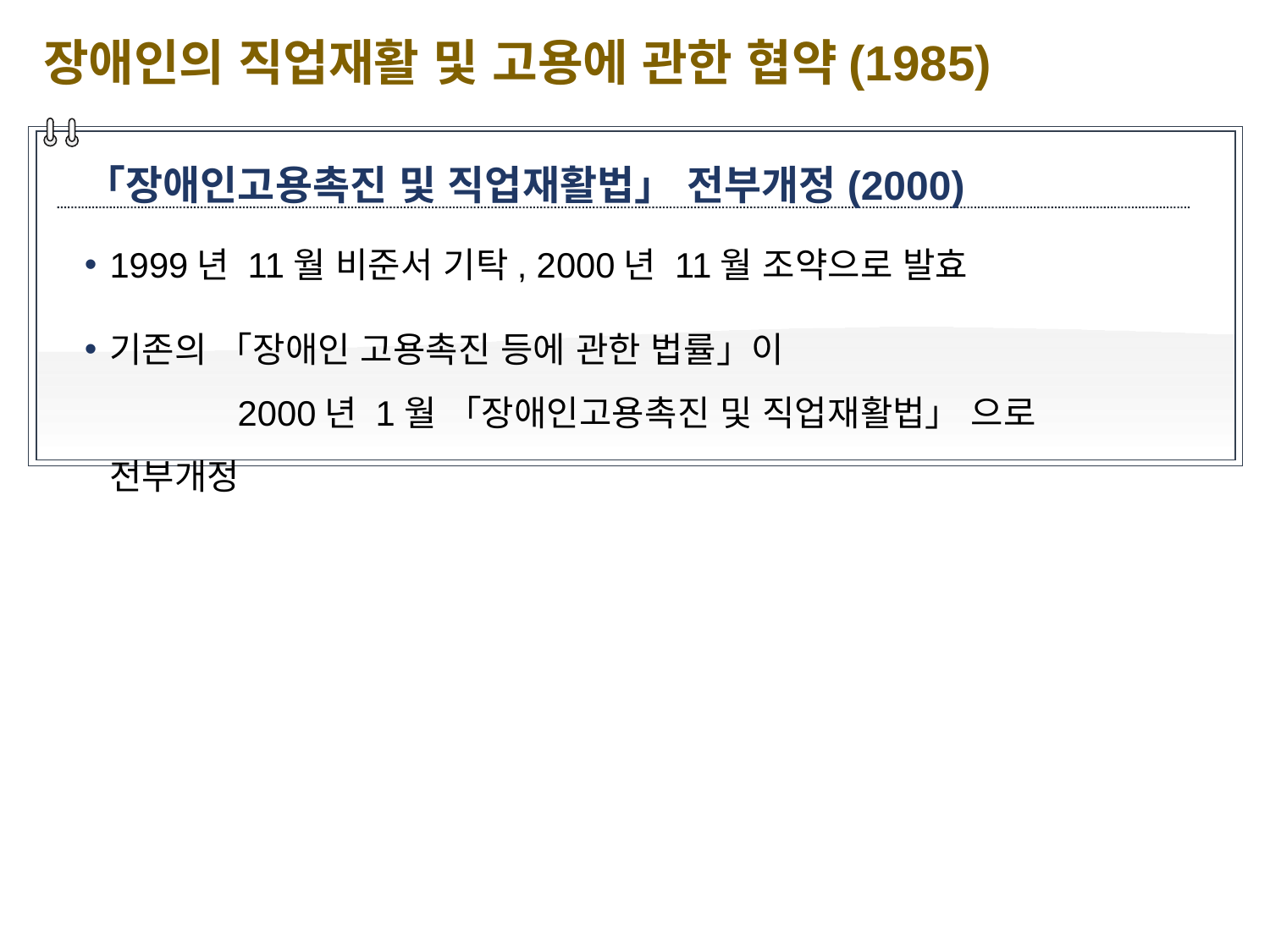

장애인의 직업재활 및 고용에 관한 협약(1985)

「장애인고용촉진 및 직업재활법」 전부개정(2000)

1999년 11월 비준서 기탁, 2000년 11월 조약으로 발효
기존의 「장애인 고용촉진 등에 관한 법률」이                                                    2000년 1월 「장애인고용촉진 및 직업재활법」 으로 전부개정